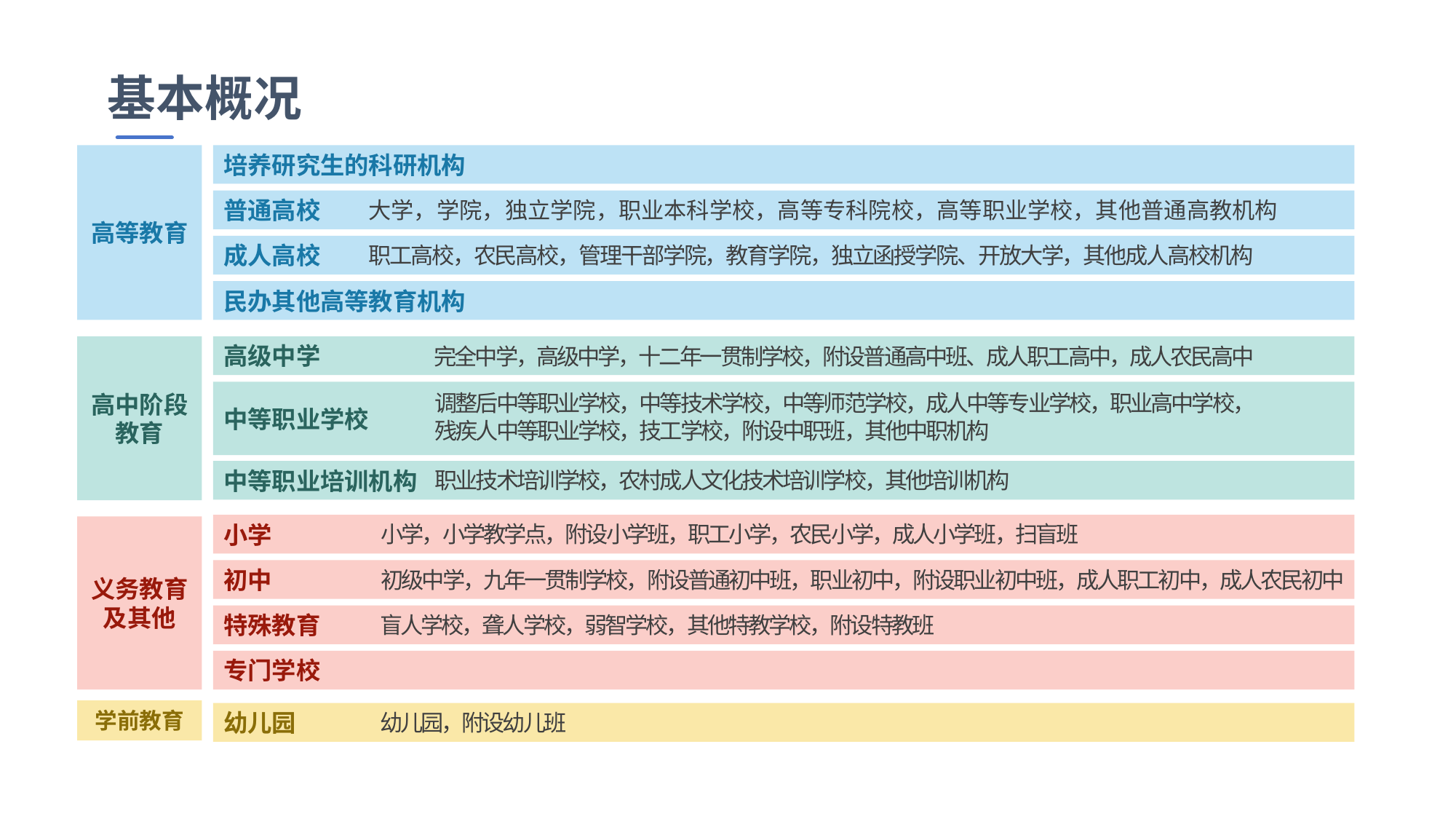

基本概况
高等教育
培养研究生的科研机构
普通高校
大学，学院，独立学院，职业本科学校，高等专科院校，高等职业学校，其他普通高教机构
成人高校
职工高校，农民高校，管理干部学院，教育学院，独立函授学院、开放大学，其他成人高校机构
民办其他高等教育机构
高中阶段教育
高级中学
完全中学，高级中学，十二年一贯制学校，附设普通高中班、成人职工高中，成人农民高中
中等职业学校
调整后中等职业学校，中等技术学校，中等师范学校，成人中等专业学校，职业高中学校，
残疾人中等职业学校，技工学校，附设中职班，其他中职机构
中等职业培训机构
职业技术培训学校，农村成人文化技术培训学校，其他培训机构
小学，小学教学点，附设小学班，职工小学，农民小学，成人小学班，扫盲班
小学
义务教育及其他
初级中学，九年一贯制学校，附设普通初中班，职业初中，附设职业初中班，成人职工初中，成人农民初中
初中
特殊教育
盲人学校，聋人学校，弱智学校，其他特教学校，附设特教班
专门学校
学前教育
幼儿园
幼儿园，附设幼儿班